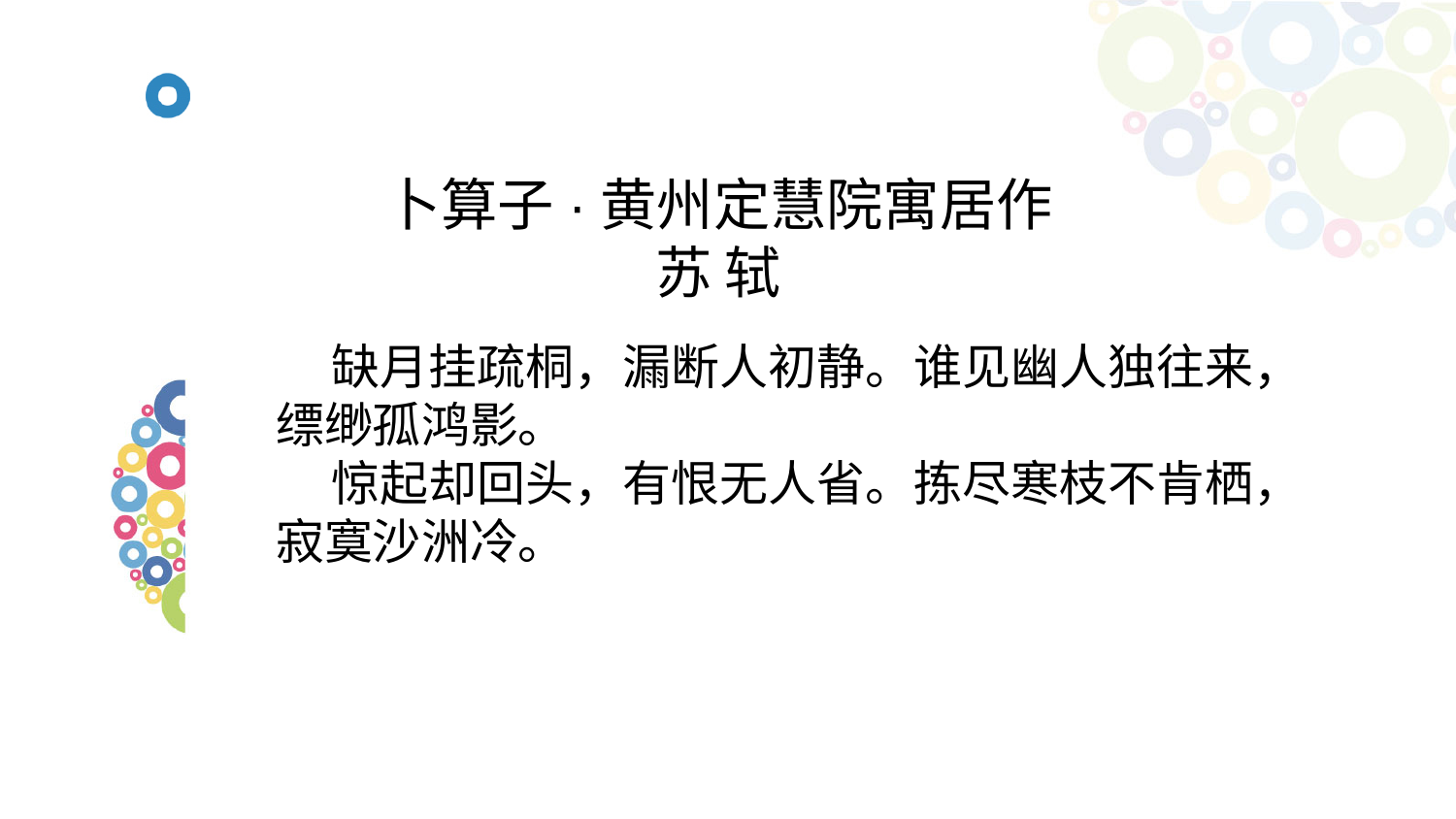

# 卜算子·黄州定慧院寓居作 苏 轼
    缺月挂疏桐，漏断人初静。谁见幽人独往来，缥缈孤鸿影。
    惊起却回头，有恨无人省。拣尽寒枝不肯栖，寂寞沙洲冷。